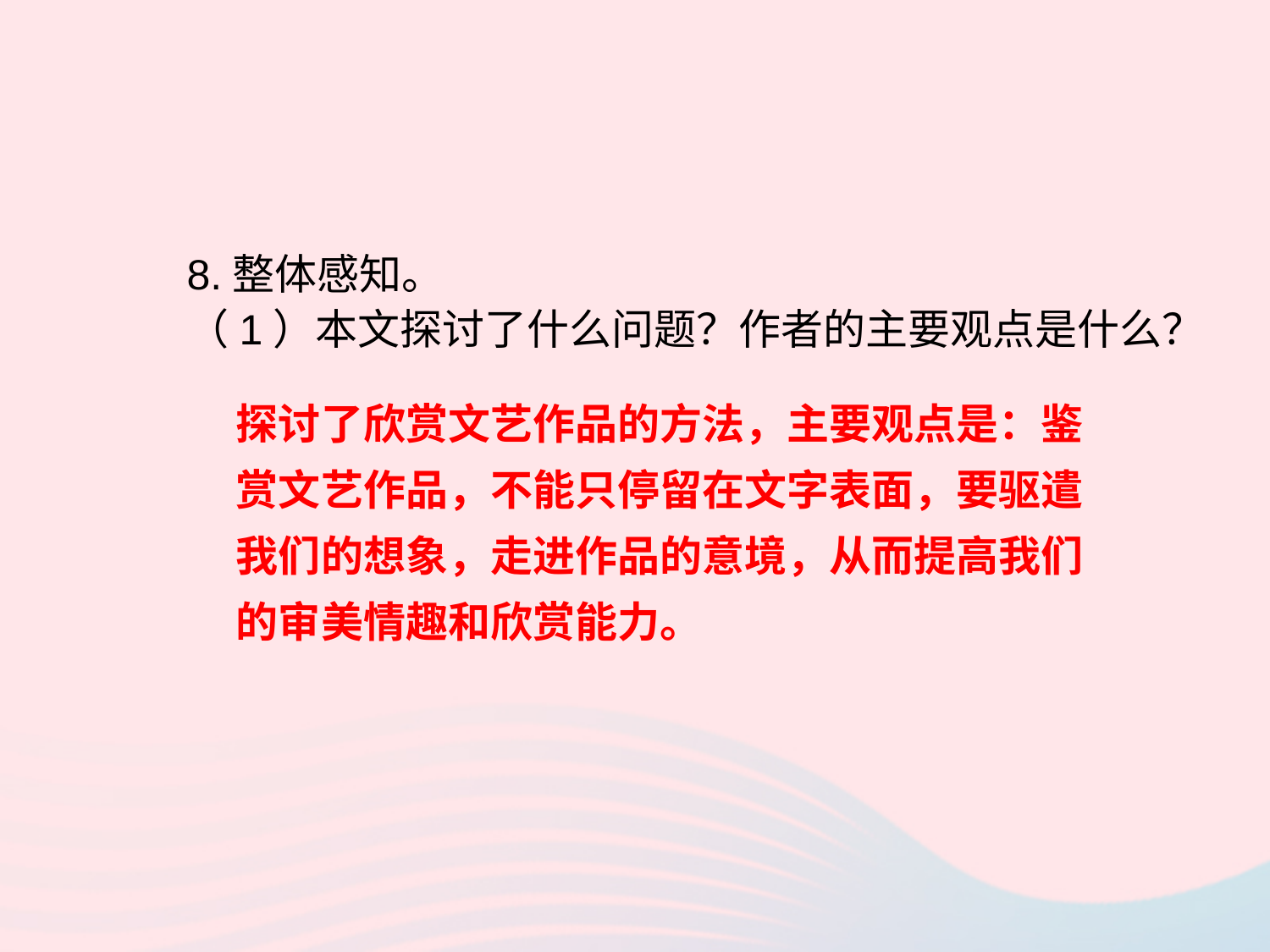

8.整体感知。
（1）本文探讨了什么问题？作者的主要观点是什么？
探讨了欣赏文艺作品的方法，主要观点是：鉴赏文艺作品，不能只停留在文字表面，要驱遣我们的想象，走进作品的意境，从而提高我们的审美情趣和欣赏能力。